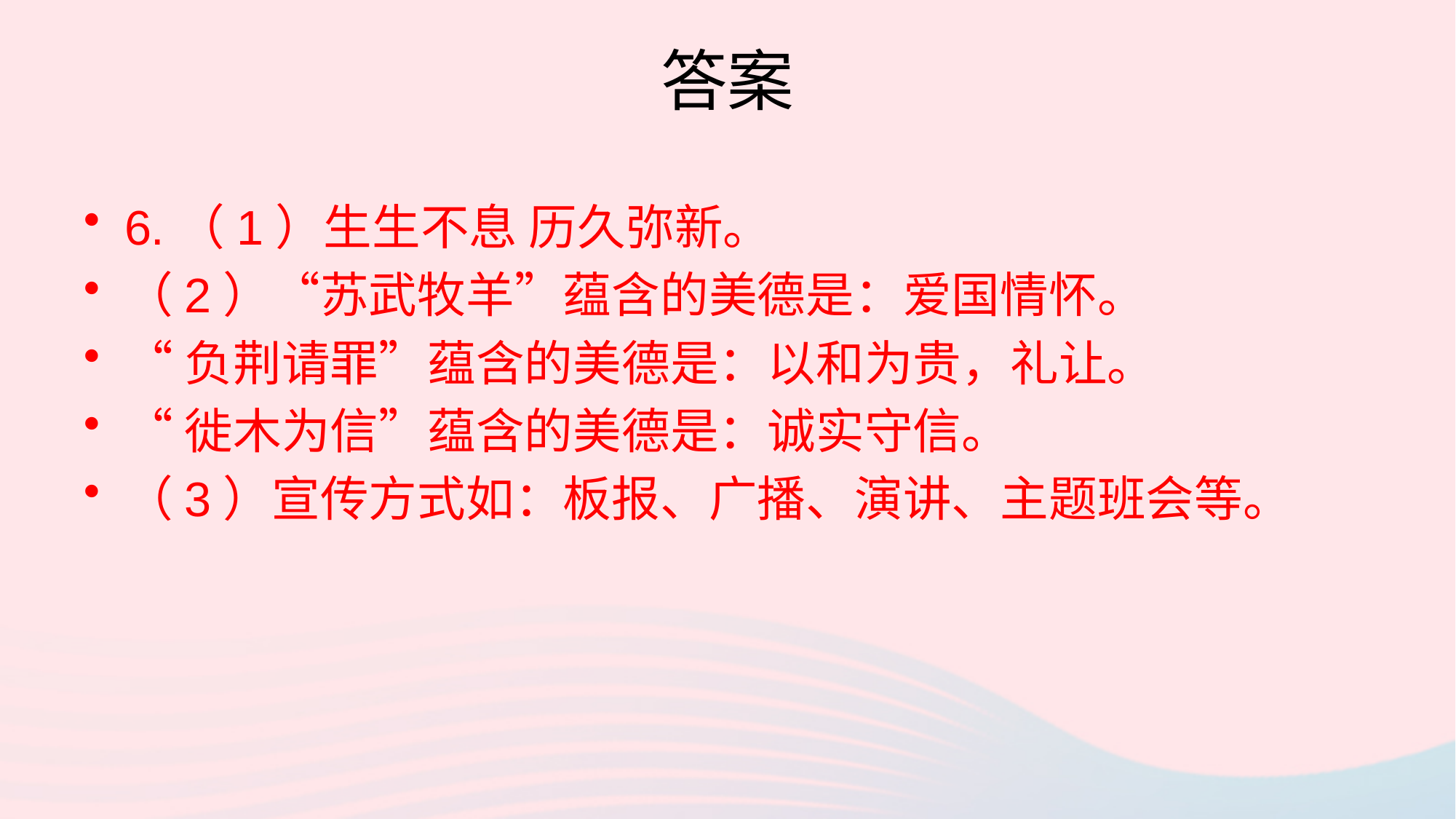

# 答案
6.（1）生生不息 历久弥新。
（2）“苏武牧羊”蕴含的美德是：爱国情怀。
“负荆请罪”蕴含的美德是：以和为贵，礼让。
“徙木为信”蕴含的美德是：诚实守信。
（3）宣传方式如：板报、广播、演讲、主题班会等。